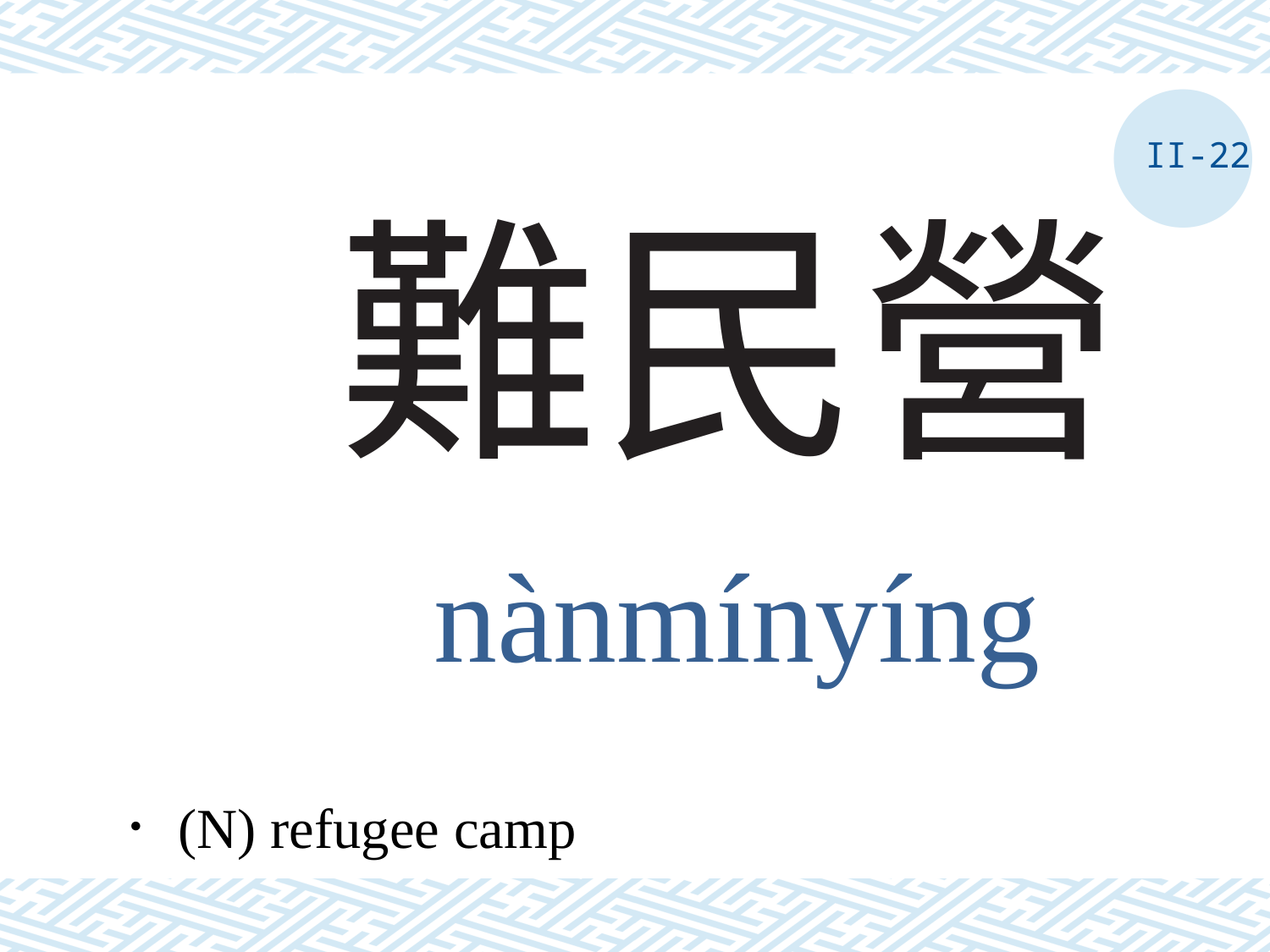

II-22

# 難民營
nànmínyíng
．(N) refugee camp